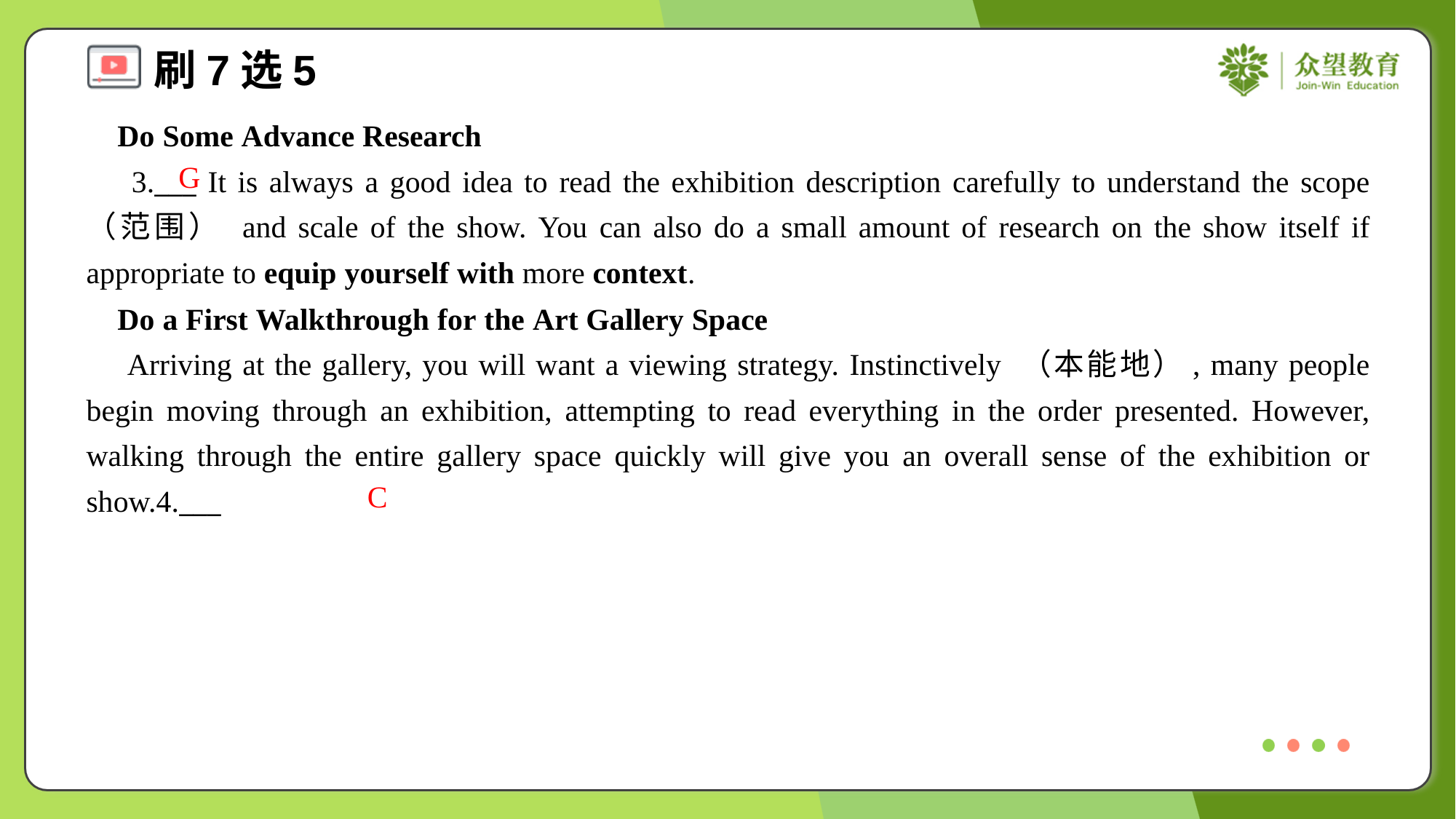

Do Some Advance Research
    3.___ It is always a good idea to read the exhibition description carefully to understand the scope （范围） and scale of the show. You can also do a small amount of research on the show itself if appropriate to equip yourself with more context.
G
    Do a First Walkthrough for the Art Gallery Space
    Arriving at the gallery, you will want a viewing strategy. Instinctively （本能地）, many people begin moving through an exhibition, attempting to read everything in the order presented. However, walking through the entire gallery space quickly will give you an overall sense of the exhibition or show.4.___
C